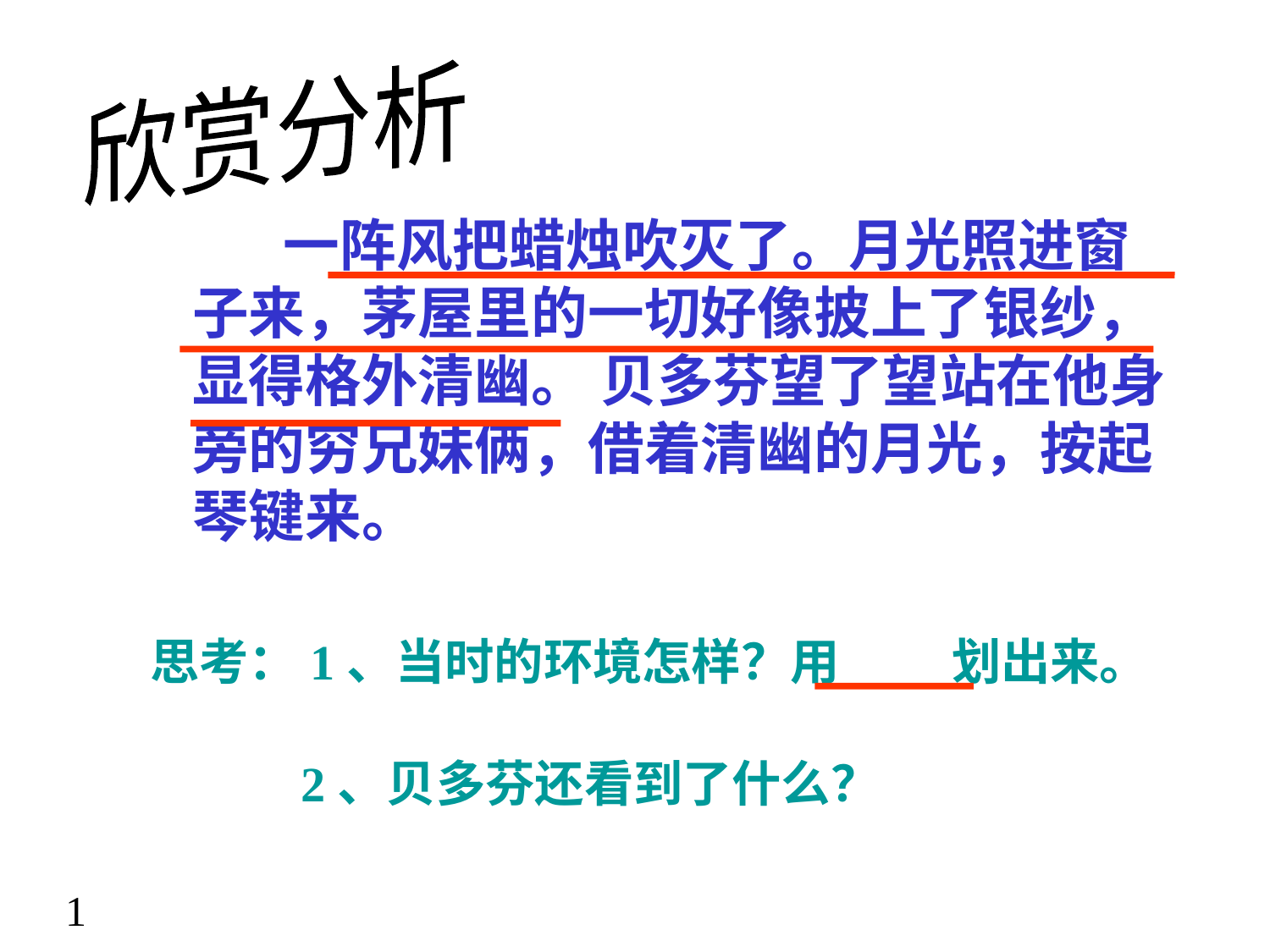

欣赏分析

      一阵风把蜡烛吹灭了。月光照进窗子来，茅屋里的一切好像披上了银纱，显得格外清幽。 贝多芬望了望站在他身旁的穷兄妹俩，借着清幽的月光，按起琴键来。

思考：1、当时的环境怎样？用          划出来。

      2、贝多芬还看到了什么？
1